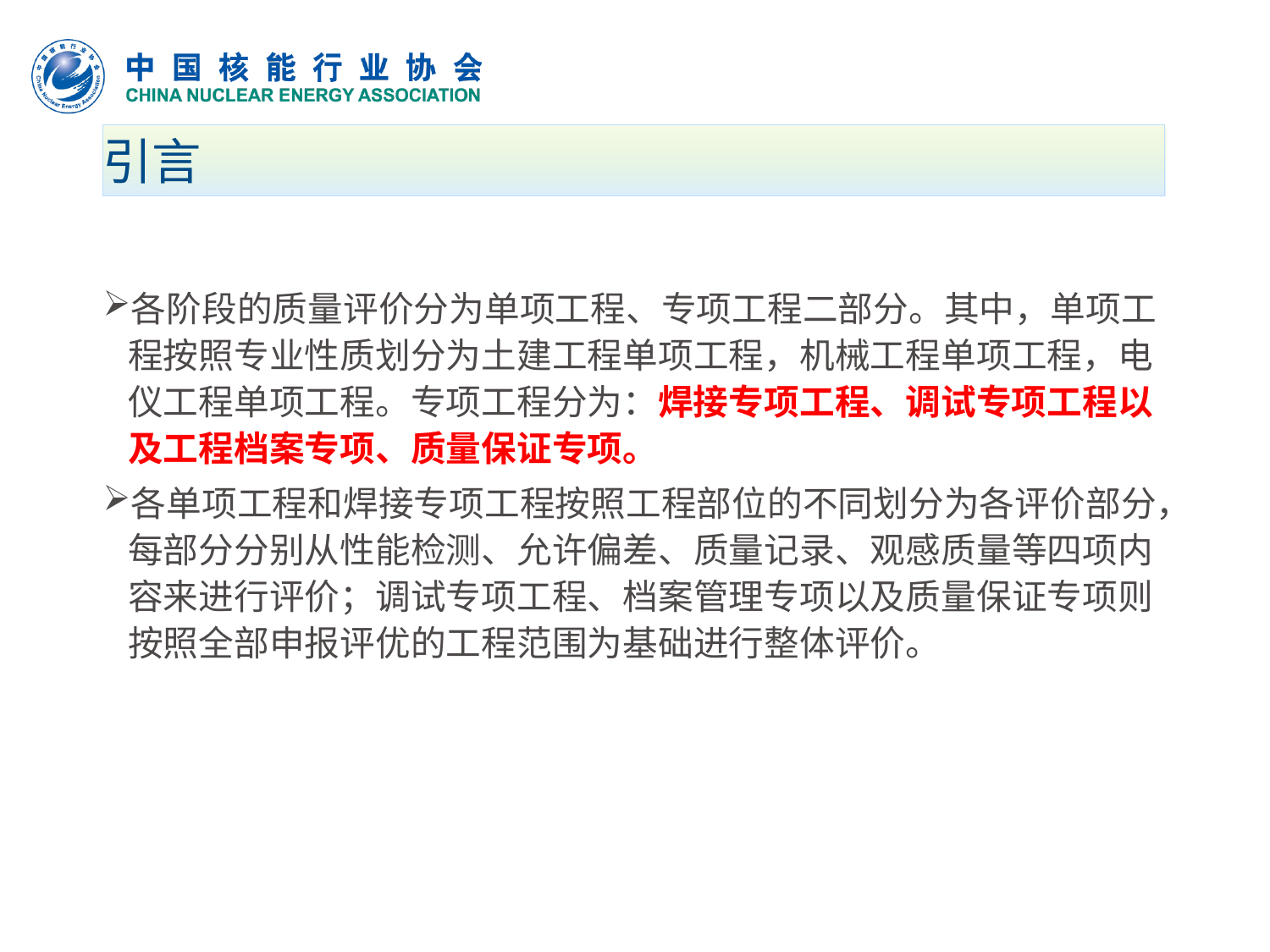

# 引言
各阶段的质量评价分为单项工程、专项工程二部分。其中，单项工程按照专业性质划分为土建工程单项工程，机械工程单项工程，电仪工程单项工程。专项工程分为：焊接专项工程、调试专项工程以及工程档案专项、质量保证专项。
各单项工程和焊接专项工程按照工程部位的不同划分为各评价部分，每部分分别从性能检测、允许偏差、质量记录、观感质量等四项内容来进行评价；调试专项工程、档案管理专项以及质量保证专项则按照全部申报评优的工程范围为基础进行整体评价。